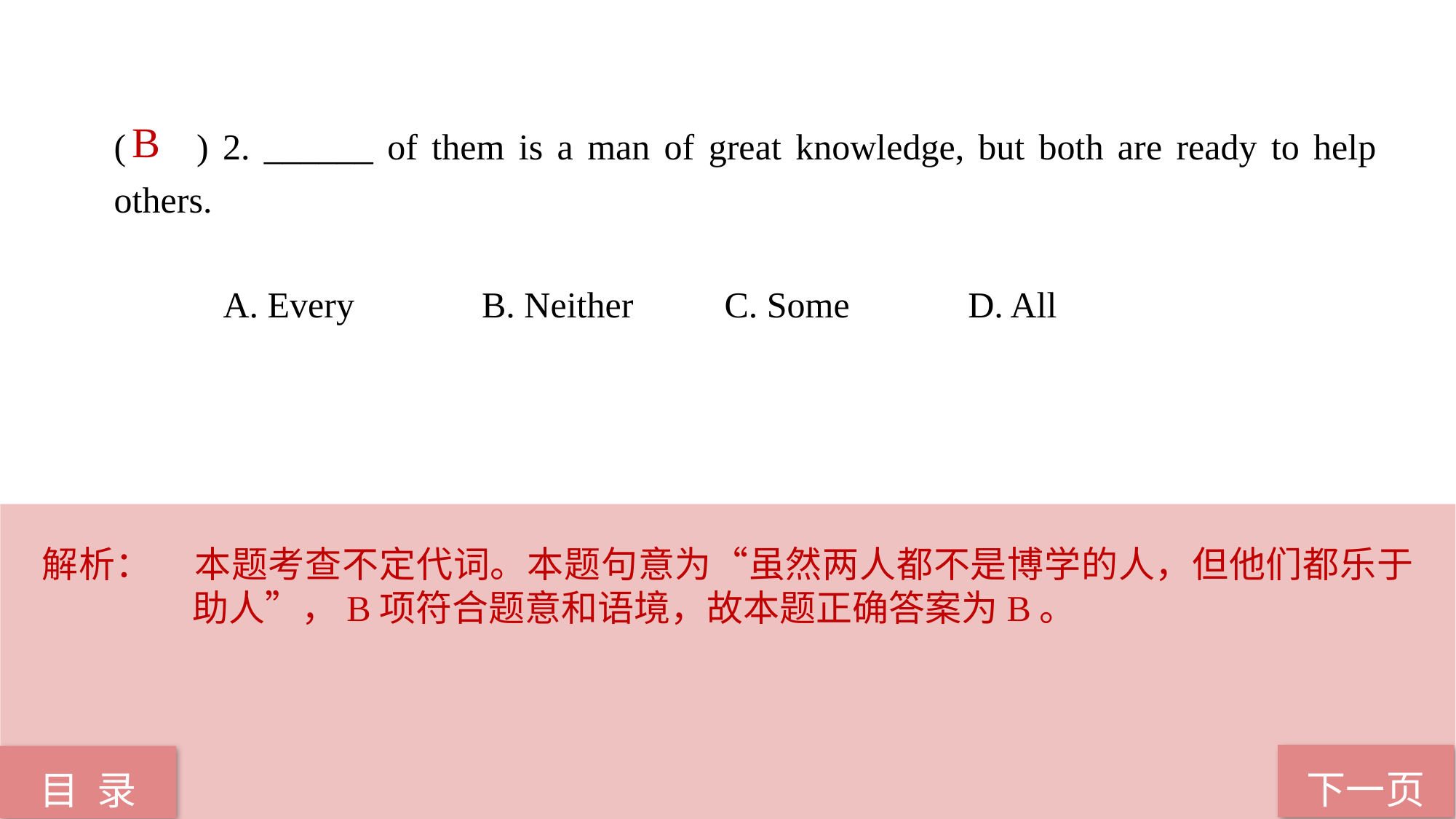

B
(     ) 2. ______ of them is a man of great knowledge, but both are ready to help others.

            A. Every              B. Neither          C. Some             D. All
解析：	本题考查不定代词。本题句意为“虽然两人都不是博学的人，但他们都乐于助人”，B项符合题意和语境，故本题正确答案为B。